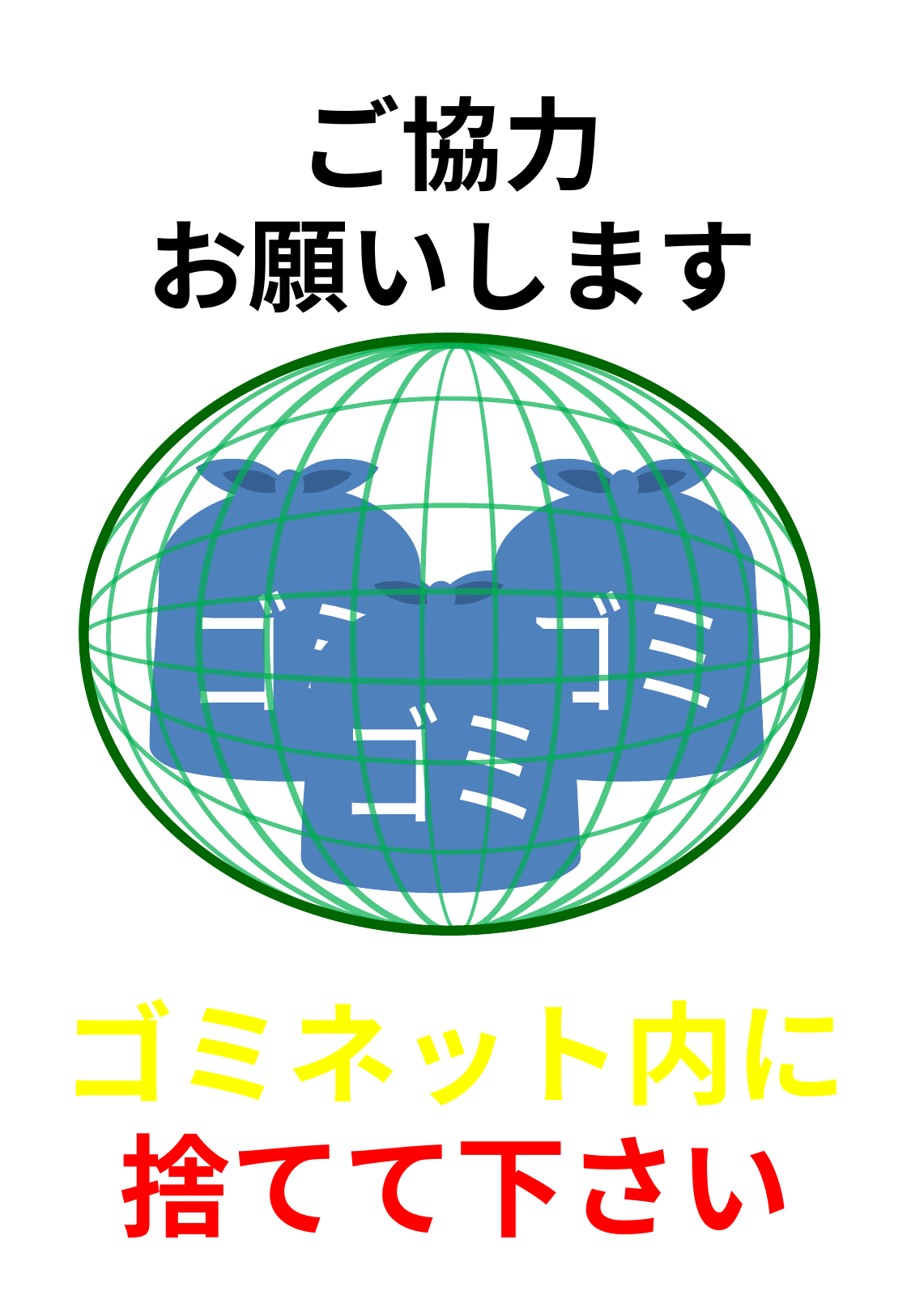

ご協力
お願いします

ゴミ

ゴミ

ゴミ
ゴミネット内に
捨てて下さい